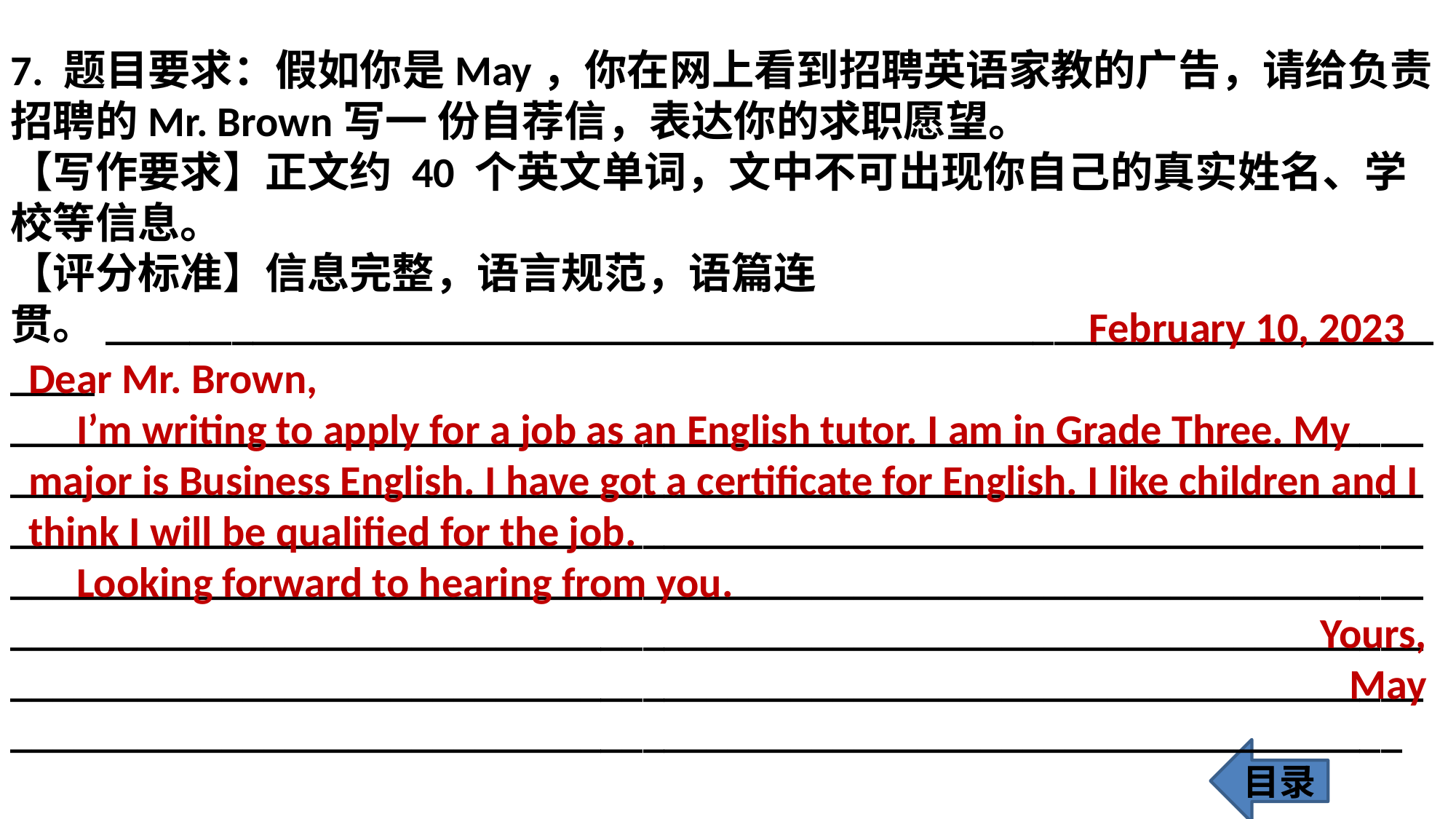

7. 题目要求：假如你是May，你在网上看到招聘英语家教的广告，请给负责招聘的Mr. Brown写一 份自荐信，表达你的求职愿望。
【写作要求】正文约 40 个英文单词，文中不可出现你自己的真实姓名、学校等信息。
【评分标准】信息完整，语言规范，语篇连贯。___________________________________________________________________
___________________________________________________________________
___________________________________________________________________
___________________________________________________________________
___________________________________________________________________
___________________________________________________________________
___________________________________________________________________
__________________________________________________________________
                                                                                                              February 10, 2023
Dear Mr. Brown,
     I’m writing to apply for a job as an English tutor. I am in Grade Three. My major is Business English. I have got a certificate for English. I like children and I think I will be qualified for the job.
     Looking forward to hearing from you.
Yours,
May
88
目录